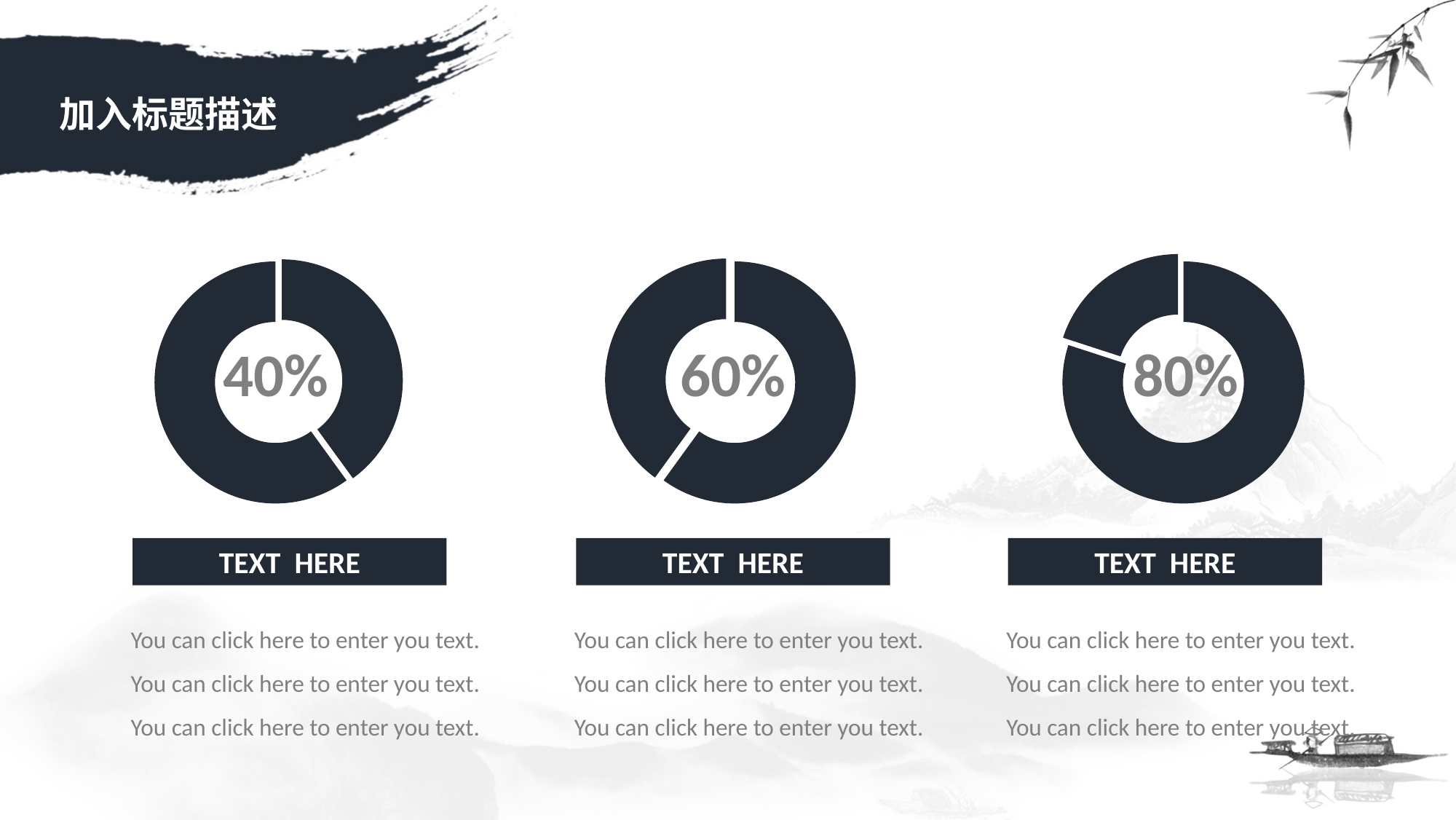

加入标题描述

### Chart

| Category |  |
|---|---|
| A | 0.4 |
| B | 0.6 |
40%

### Chart

| Category |  |
|---|---|
| A | 0.6 |
| B | 0.4 |
60%

### Chart

| Category |  |
|---|---|
| A | 0.8 |
| B | 0.19999999999999996 |
80%
TEXT  HERE
TEXT  HERE
TEXT  HERE
You can click here to enter you text. You can click here to enter you text. You can click here to enter you text.
You can click here to enter you text. You can click here to enter you text. You can click here to enter you text.
You can click here to enter you text. You can click here to enter you text. You can click here to enter you text.